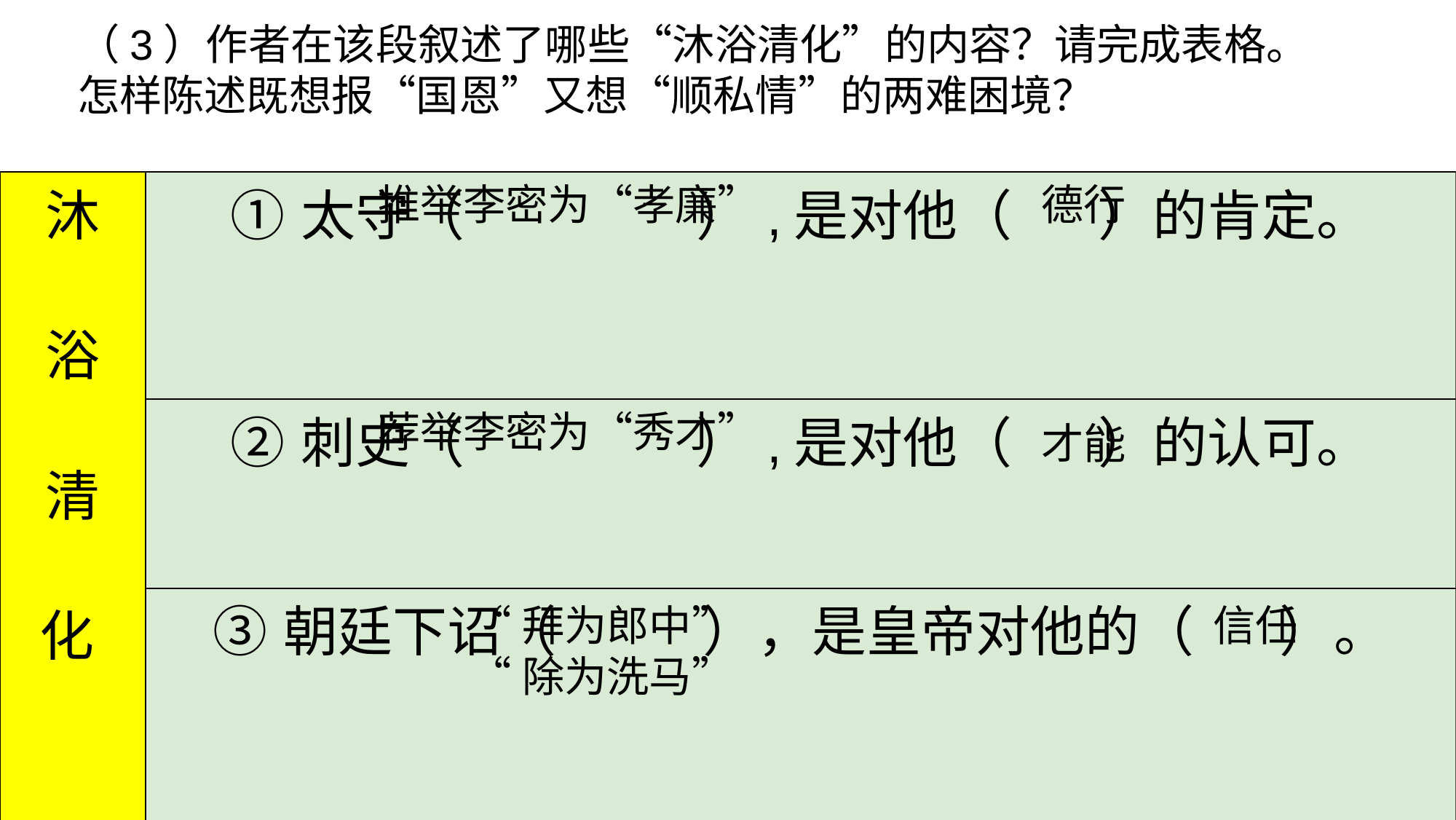

（3）作者在该段叙述了哪些“沐浴清化”的内容？请完成表格。
怎样陈述既想报“国恩”又想“顺私情”的两难困境？
| 沐 浴 清 化 | ①太守（ ）,是对他（ ）的肯定。 |
| --- | --- |
|  | ②刺史（ ）,是对他（ ）的认可。 |
|  | ③朝廷下诏（ ），是皇帝对他的（ ）。 |
推举李密为“孝廉”
德行
荐举李密为“秀才”
才能
“拜为郎中”
“除为洗马”
信任